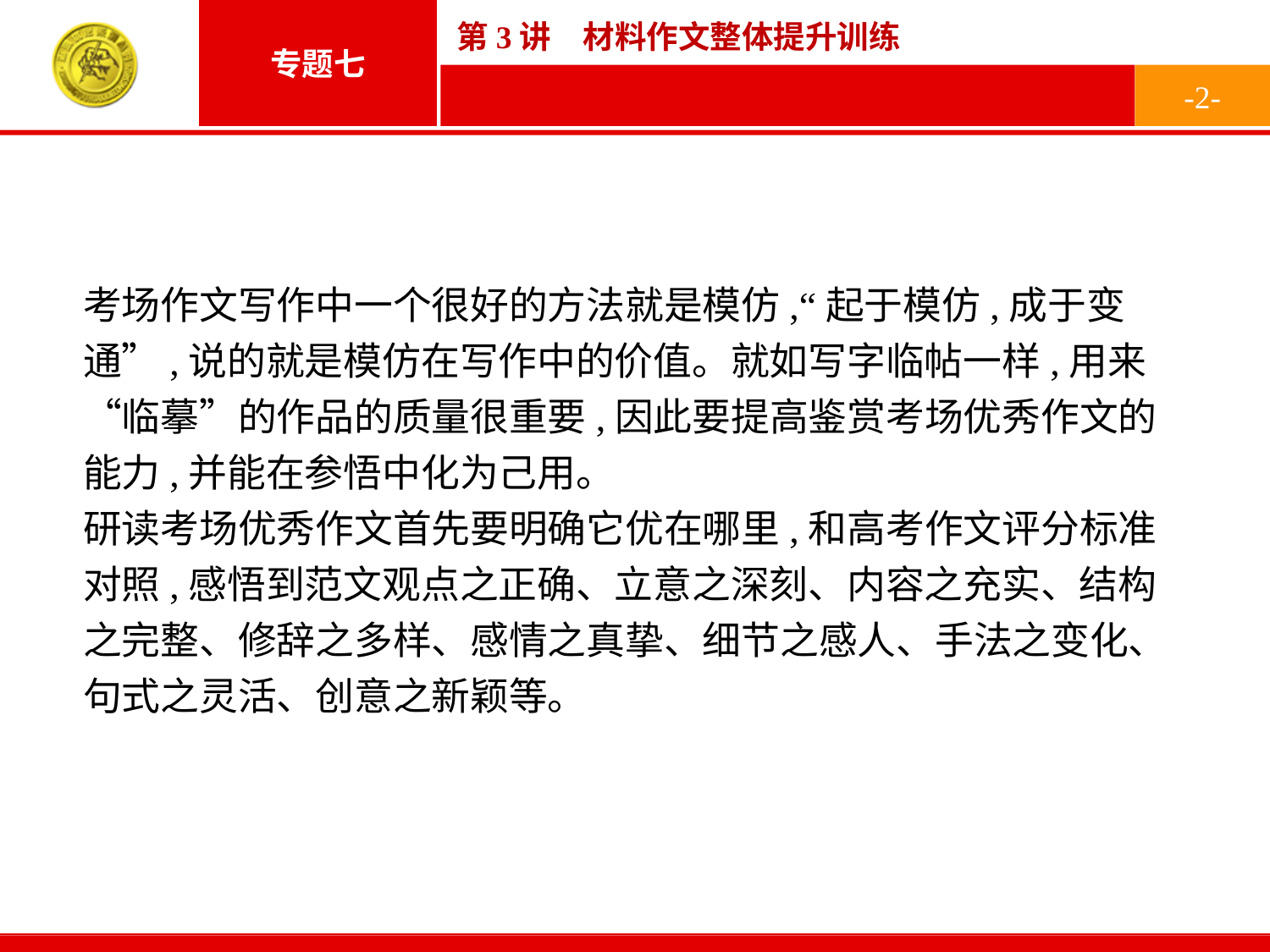

-2-
考场作文写作中一个很好的方法就是模仿,“起于模仿,成于变通”,说的就是模仿在写作中的价值。就如写字临帖一样,用来“临摹”的作品的质量很重要,因此要提高鉴赏考场优秀作文的能力,并能在参悟中化为己用。
研读考场优秀作文首先要明确它优在哪里,和高考作文评分标准对照,感悟到范文观点之正确、立意之深刻、内容之充实、结构之完整、修辞之多样、感情之真挚、细节之感人、手法之变化、句式之灵活、创意之新颖等。